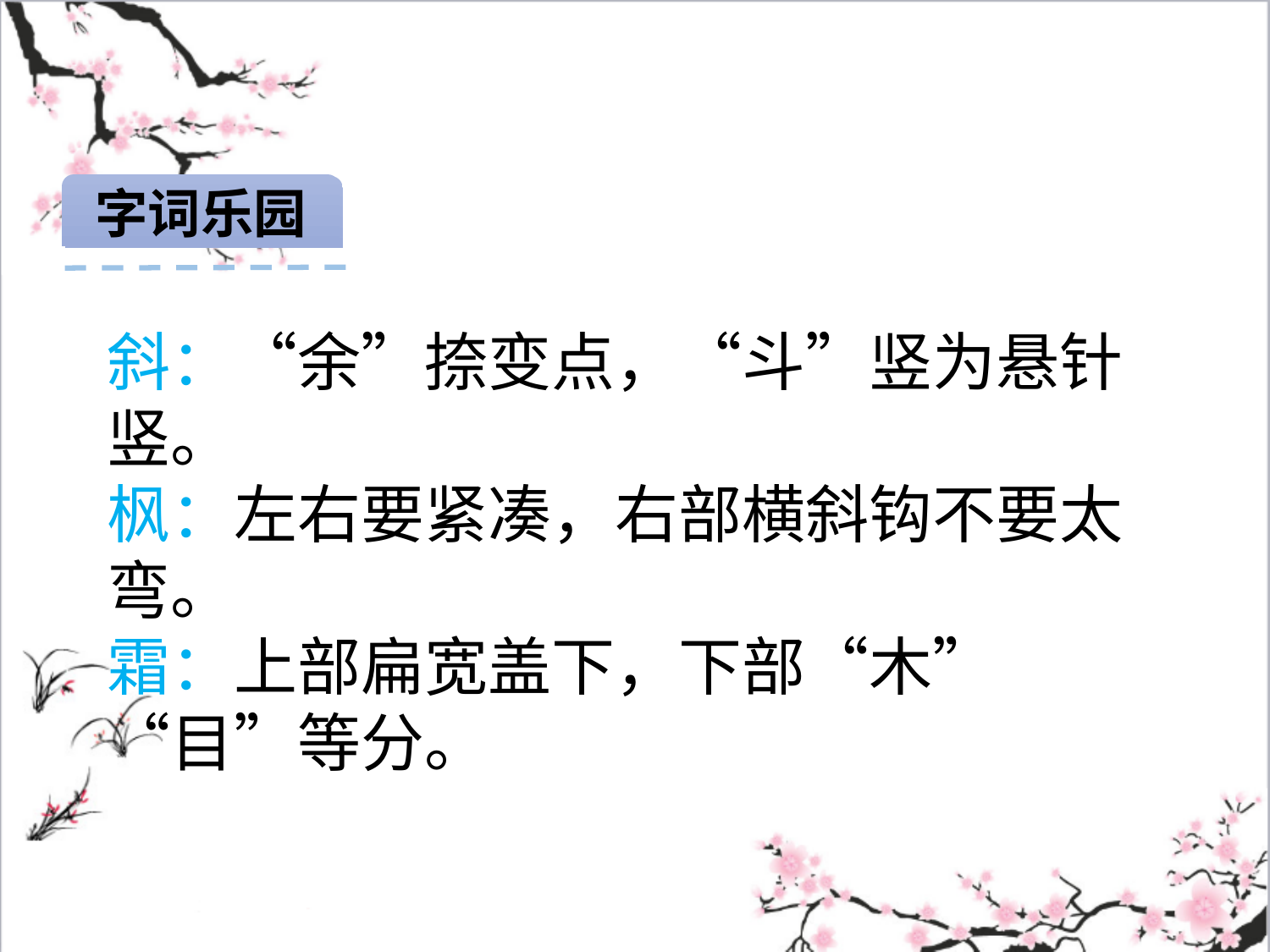

字词乐园

斜：“余”捺变点，“斗”竖为悬针竖。
枫：左右要紧凑，右部横斜钩不要太弯。
霜：上部扁宽盖下，下部“木”“目”等分。